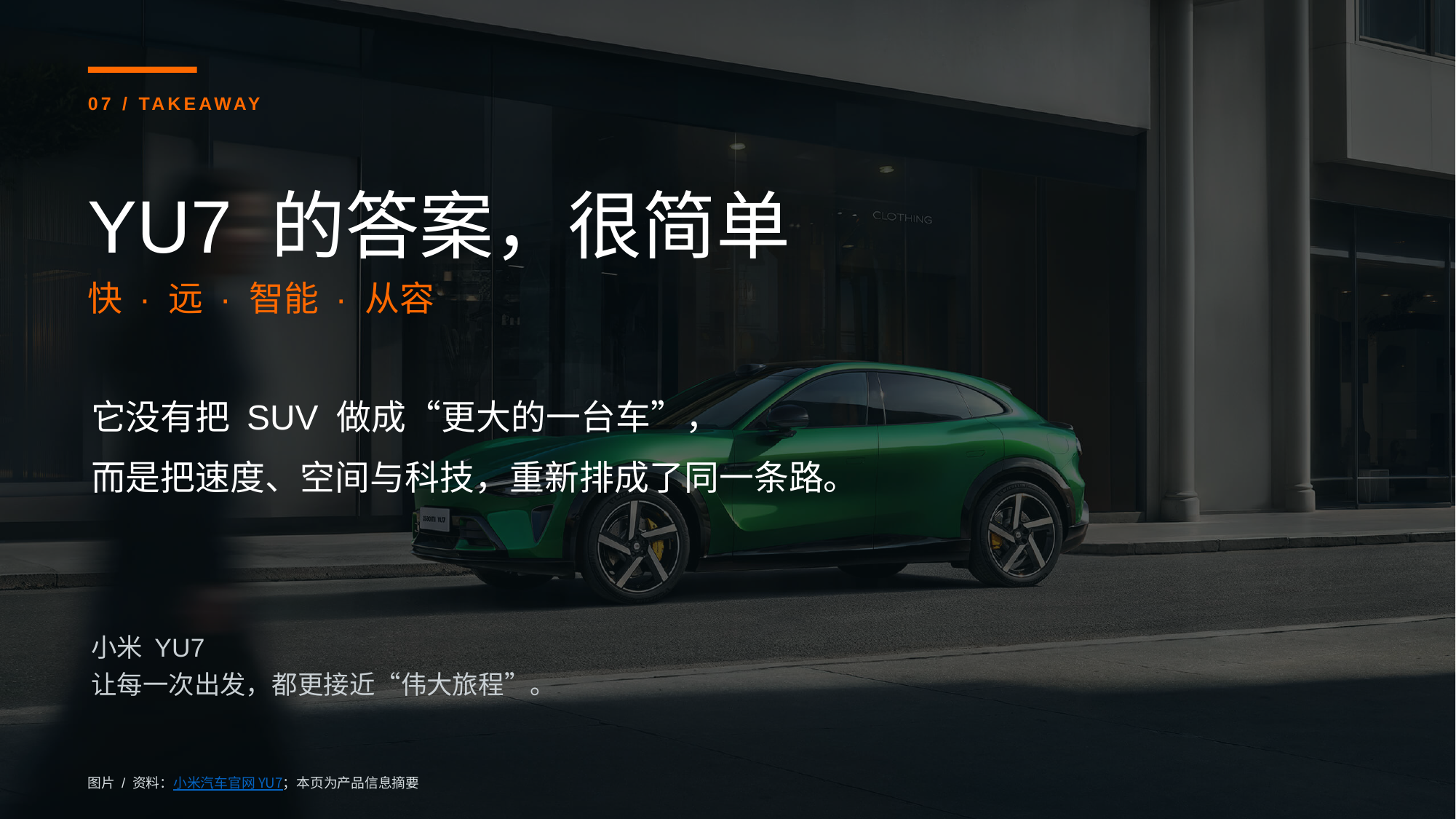

07 / TAKEAWAY
YU7 的答案，很简单
快 · 远 · 智能 · 从容
它没有把 SUV 做成“更大的一台车”，
而是把速度、空间与科技，重新排成了同一条路。
小米 YU7
让每一次出发，都更接近“伟大旅程”。
图片 / 资料：小米汽车官网 YU7；本页为产品信息摘要